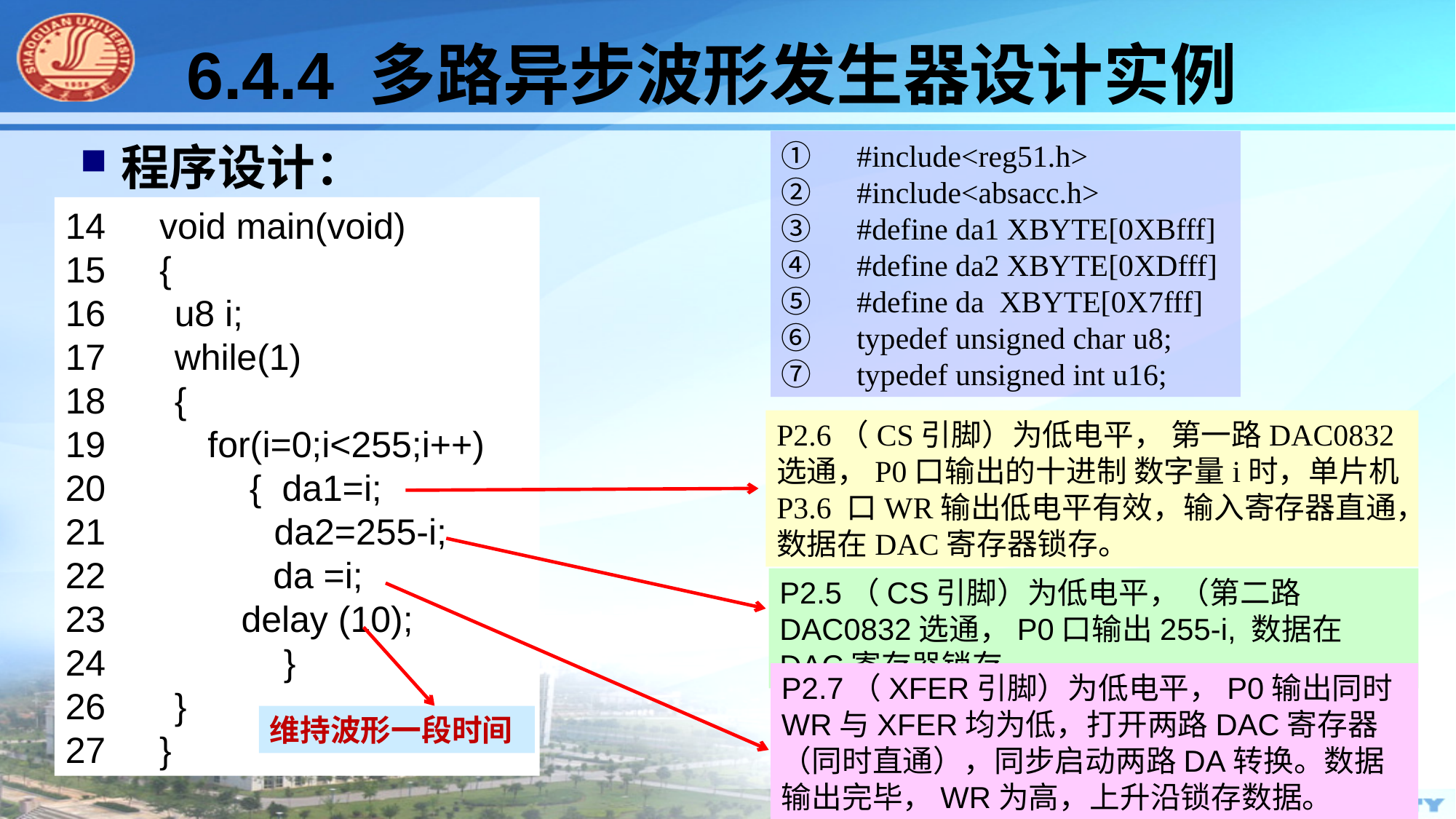

#
6.4.4 多路异步波形发生器设计实例
程序设计：

①　#include<reg51.h>②　#include<absacc.h>③　#define da1 XBYTE[0XBfff]④　#define da2 XBYTE[0XDfff]⑤　#define da  XBYTE[0X7fff]⑥　typedef unsigned char u8;⑦　typedef unsigned int u16;
14　void main(void)
15　{
16　	u8 i;
17　	while(1)
18　	{
19　	   for(i=0;i<255;i++)
20　           {  da1=i;
21　              da2=255-i;
22　	           da =i;
23　          delay (10);
24　		}
26　	}
27　}
P2.6（CS引脚）为低电平， 第一路DAC0832选通，P0口输出的十进制 数字量i时，单片机P3.6 口WR输出低电平有效，输入寄存器直通，数据在DAC寄存器锁存。
P2.5（CS引脚）为低电平，（第二路DAC0832选通，P0口输出255-i, 数据在DAC寄存器锁存
P2.7（XFER引脚）为低电平，P0输出同时WR与XFER均为低，打开两路DAC寄存器（同时直通），同步启动两路DA转换。数据输出完毕，WR为高，上升沿锁存数据。
维持波形一段时间